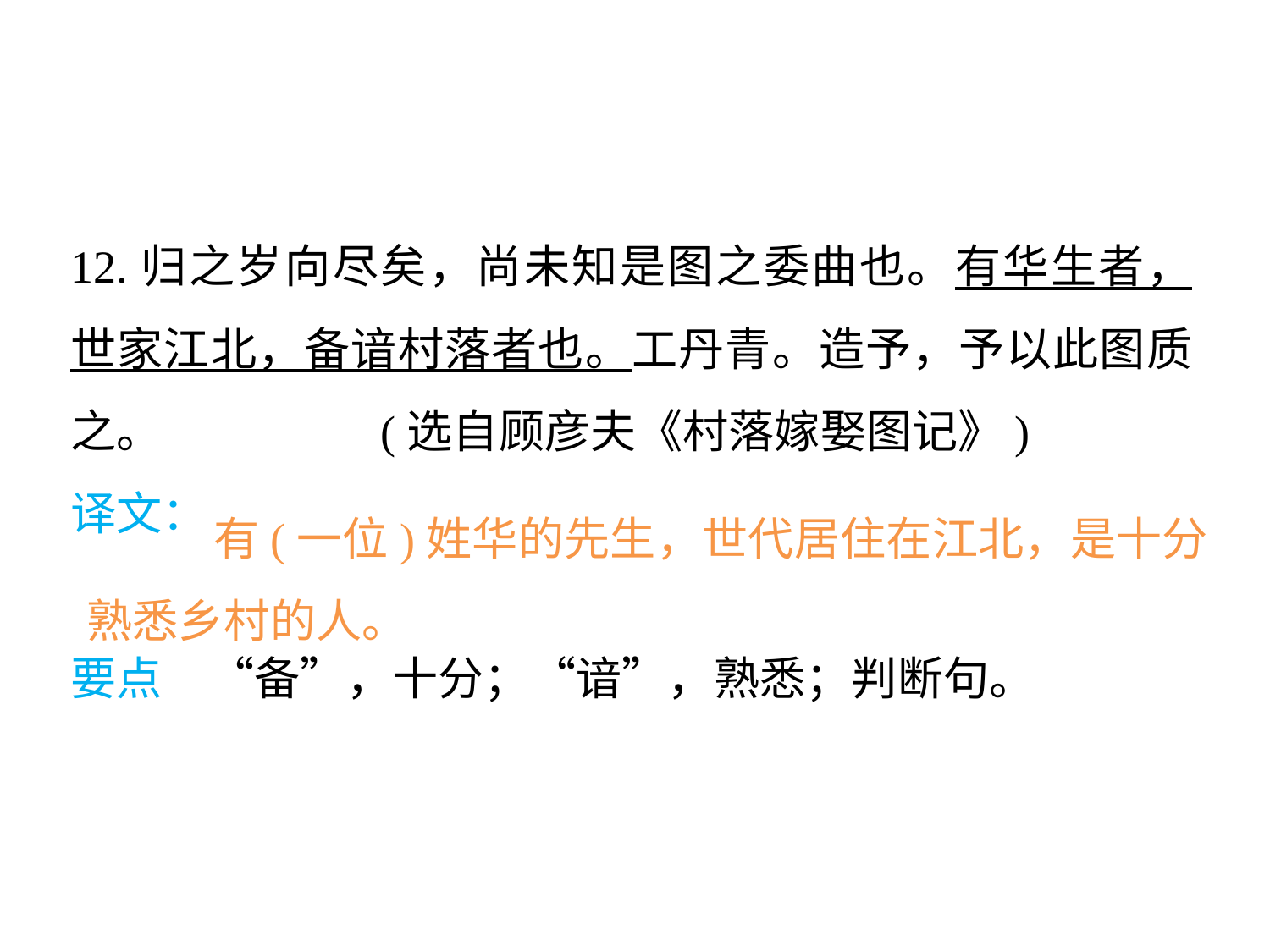

12.归之岁向尽矣，尚未知是图之委曲也。有华生者，世家江北，备谙村落者也。工丹青。造予，予以此图质之。                    (选自顾彦夫《村落嫁娶图记》)
译文：

要点　“备”，十分；“谙”，熟悉；判断句。
           有(一位)姓华的先生，世代居住在江北，是十分熟悉乡村的人。